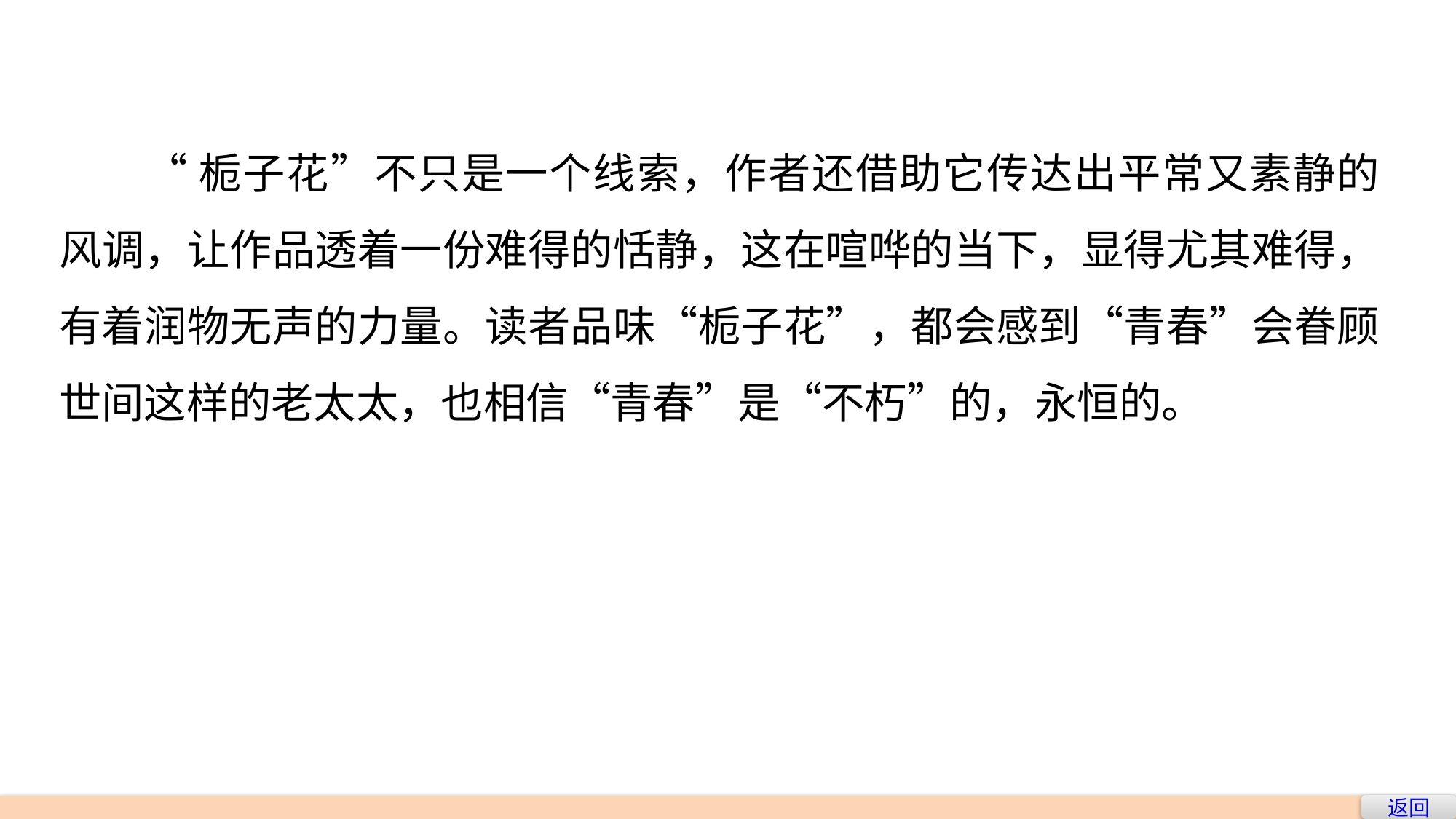

“栀子花”不只是一个线索，作者还借助它传达出平常又素静的风调，让作品透着一份难得的恬静，这在喧哗的当下，显得尤其难得，有着润物无声的力量。读者品味“栀子花”，都会感到“青春”会眷顾世间这样的老太太，也相信“青春”是“不朽”的，永恒的。
返回